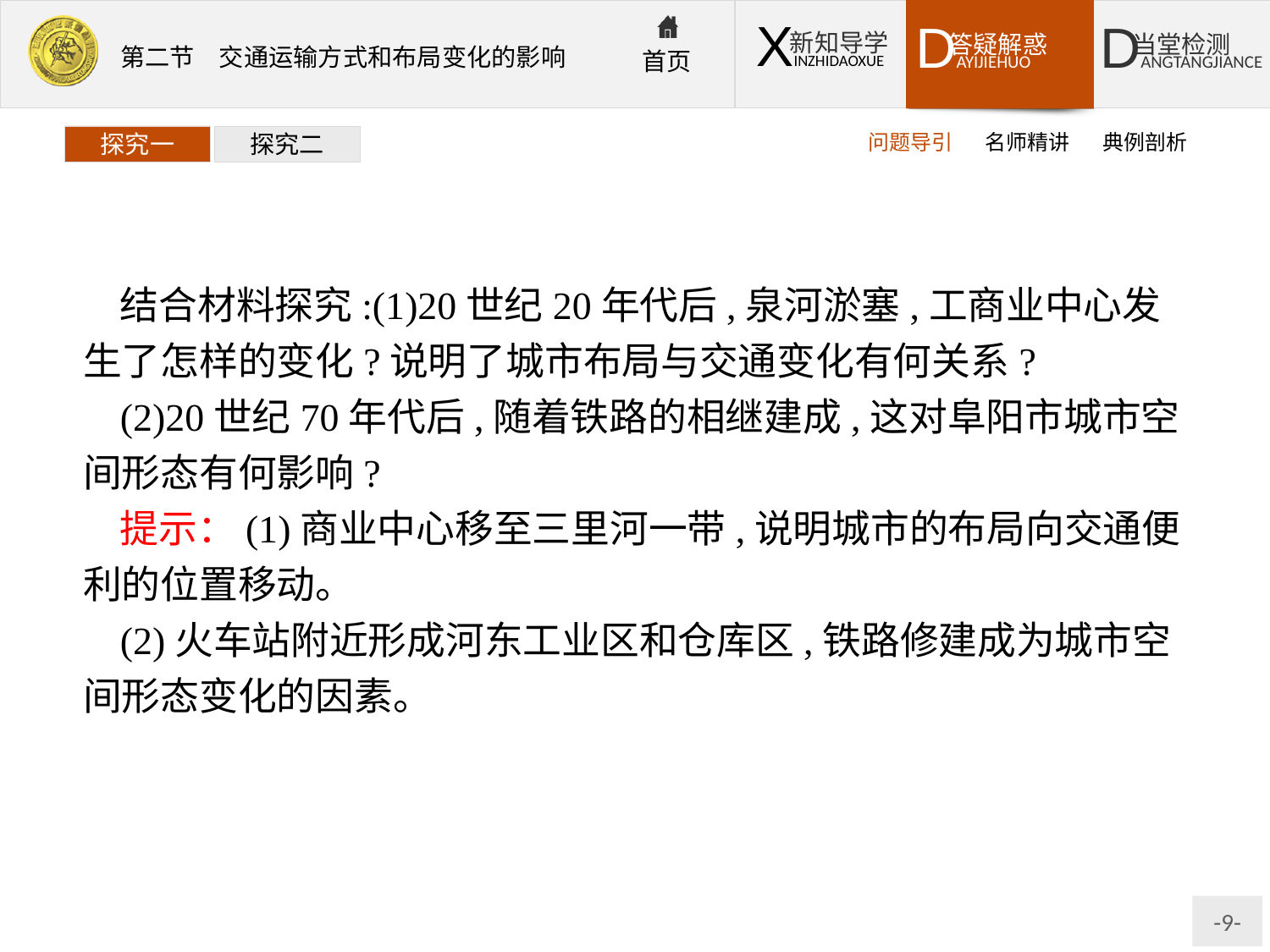

问题导引
名师精讲
典例剖析
探究一
探究二
结合材料探究:(1)20世纪20年代后,泉河淤塞,工商业中心发生了怎样的变化?说明了城市布局与交通变化有何关系?
(2)20世纪70年代后,随着铁路的相继建成,这对阜阳市城市空间形态有何影响?
提示：(1)商业中心移至三里河一带,说明城市的布局向交通便利的位置移动。
(2)火车站附近形成河东工业区和仓库区,铁路修建成为城市空间形态变化的因素。